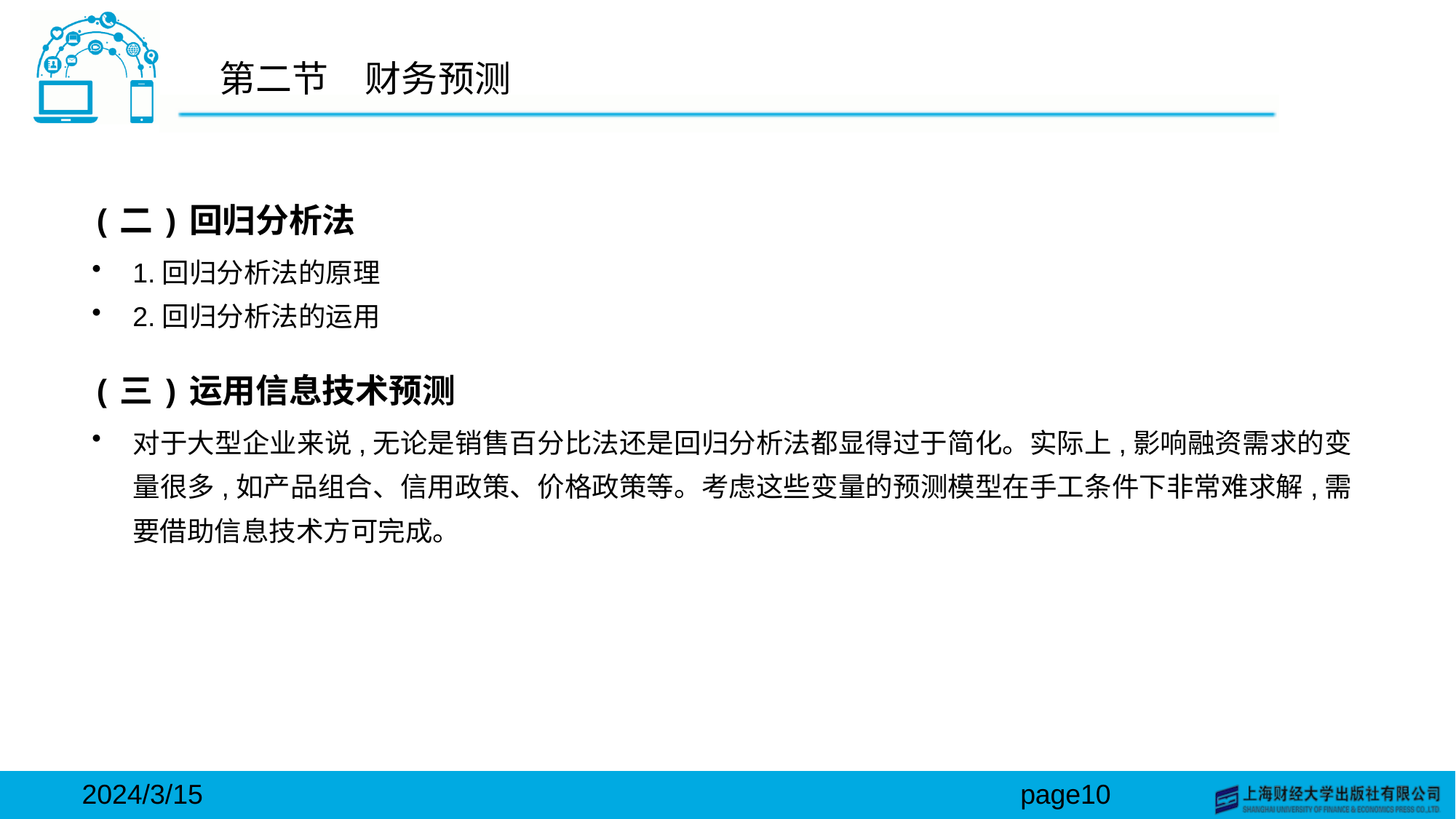

# 第二节　财务预测
(二)回归分析法
1.回归分析法的原理
2.回归分析法的运用
(三)运用信息技术预测
对于大型企业来说,无论是销售百分比法还是回归分析法都显得过于简化。实际上,影响融资需求的变量很多,如产品组合、信用政策、价格政策等。考虑这些变量的预测模型在手工条件下非常难求解,需要借助信息技术方可完成。

2024/3/15
page10